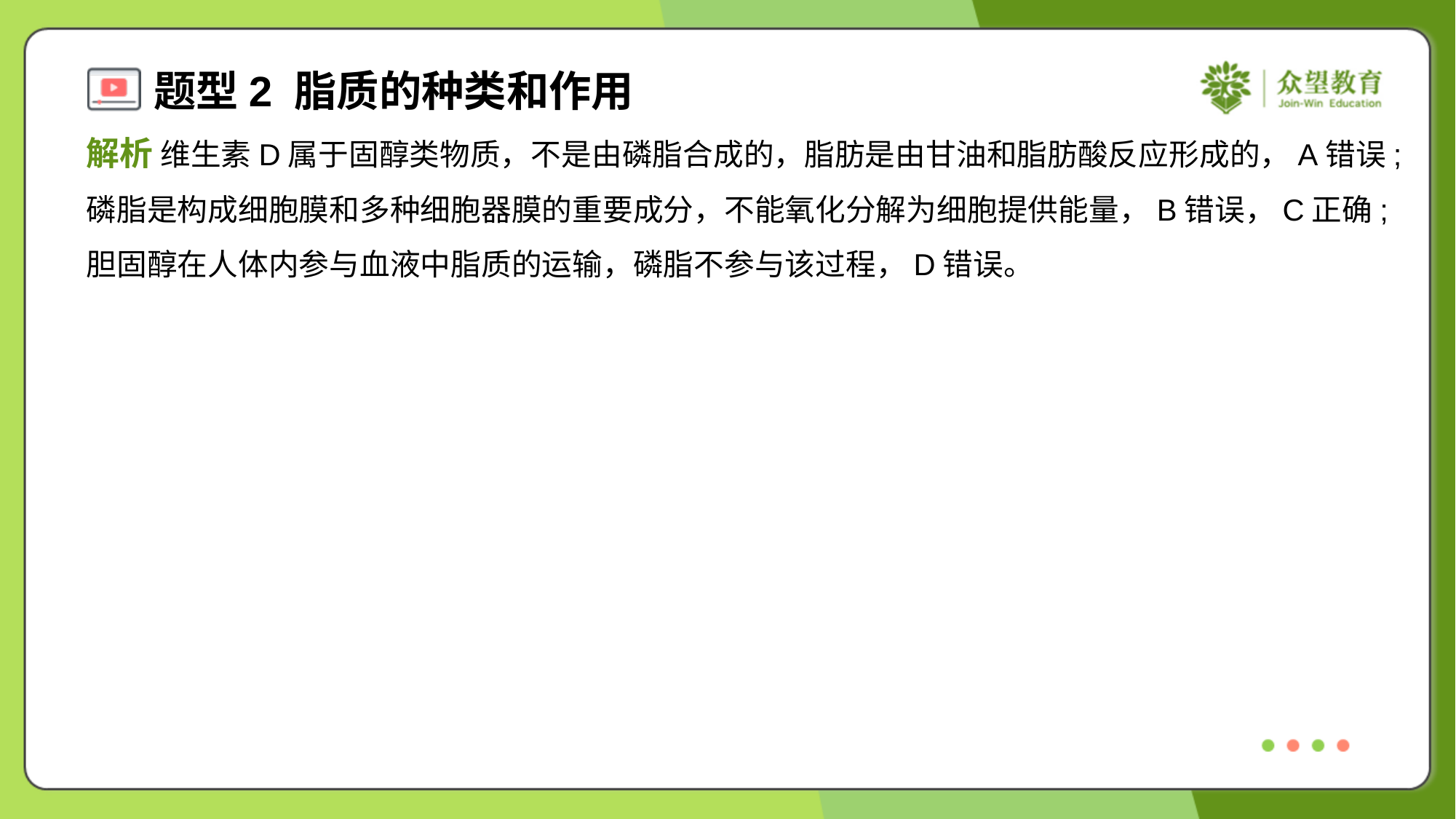

解析 维生素D属于固醇类物质，不是由磷脂合成的，脂肪是由甘油和脂肪酸反应形成的，A错误;
磷脂是构成细胞膜和多种细胞器膜的重要成分，不能氧化分解为细胞提供能量，B错误，C正确;
胆固醇在人体内参与血液中脂质的运输，磷脂不参与该过程，D错误。